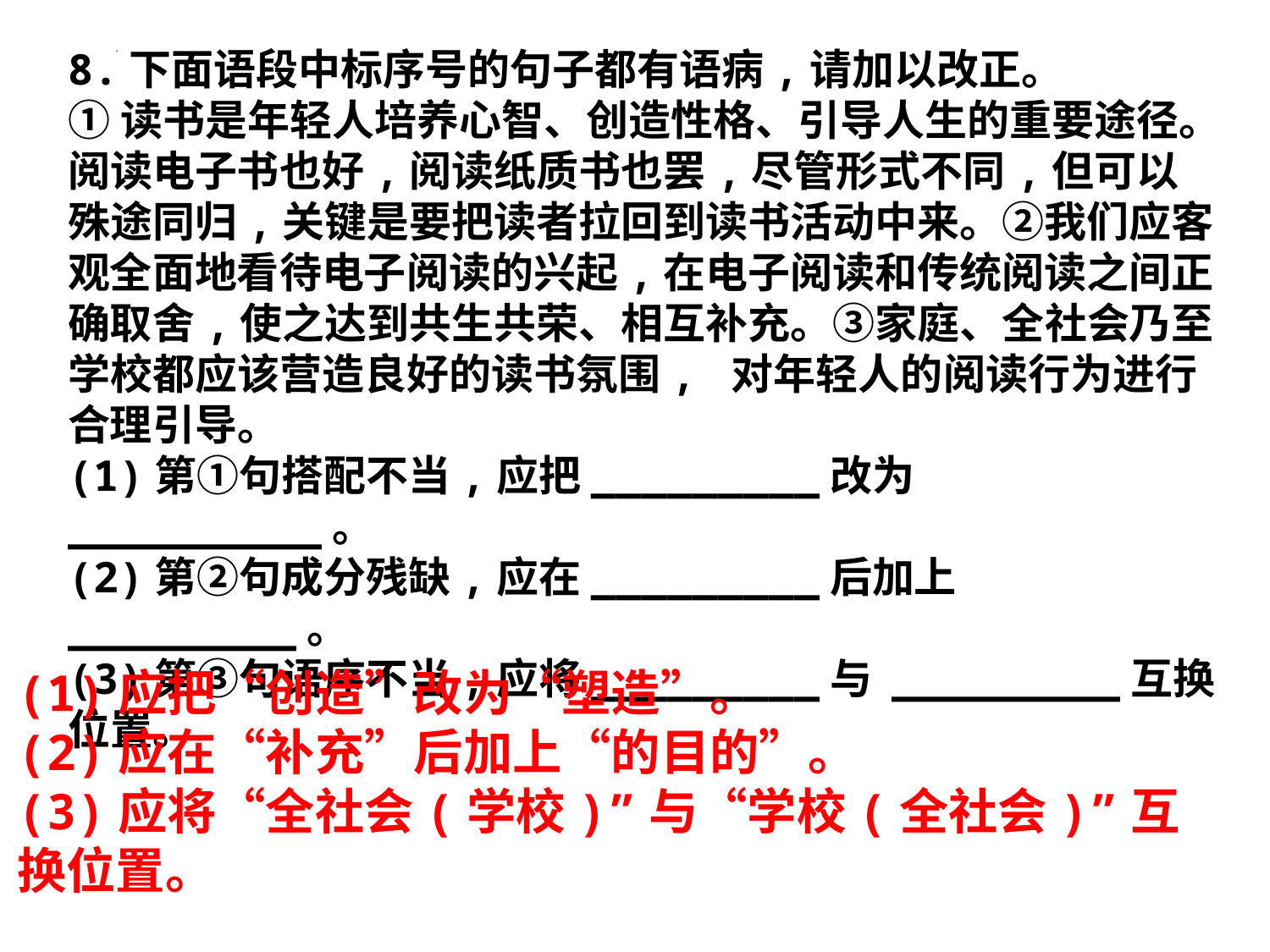

8.下面语段中标序号的句子都有语病,请加以改正。
①读书是年轻人培养心智、创造性格、引导人生的重要途径。阅读电子书也好,阅读纸质书也罢,尽管形式不同,但可以殊途同归,关键是要把读者拉回到读书活动中来。②我们应客观全面地看待电子阅读的兴起,在电子阅读和传统阅读之间正确取舍,使之达到共生共荣、相互补充。③家庭、全社会乃至学校都应该营造良好的读书氛围, 对年轻人的阅读行为进行合理引导。
(1)第①句搭配不当,应把_________改为__________。
(2)第②句成分残缺,应在_________后加上_________。
(3)第③句语序不当,应将_________与 _________互换位置。
(1)应把“创造”改为“塑造”。
(2)应在“补充”后加上“的目的”。
(3)应将“全社会(学校)”与“学校(全社会)”互换位置。